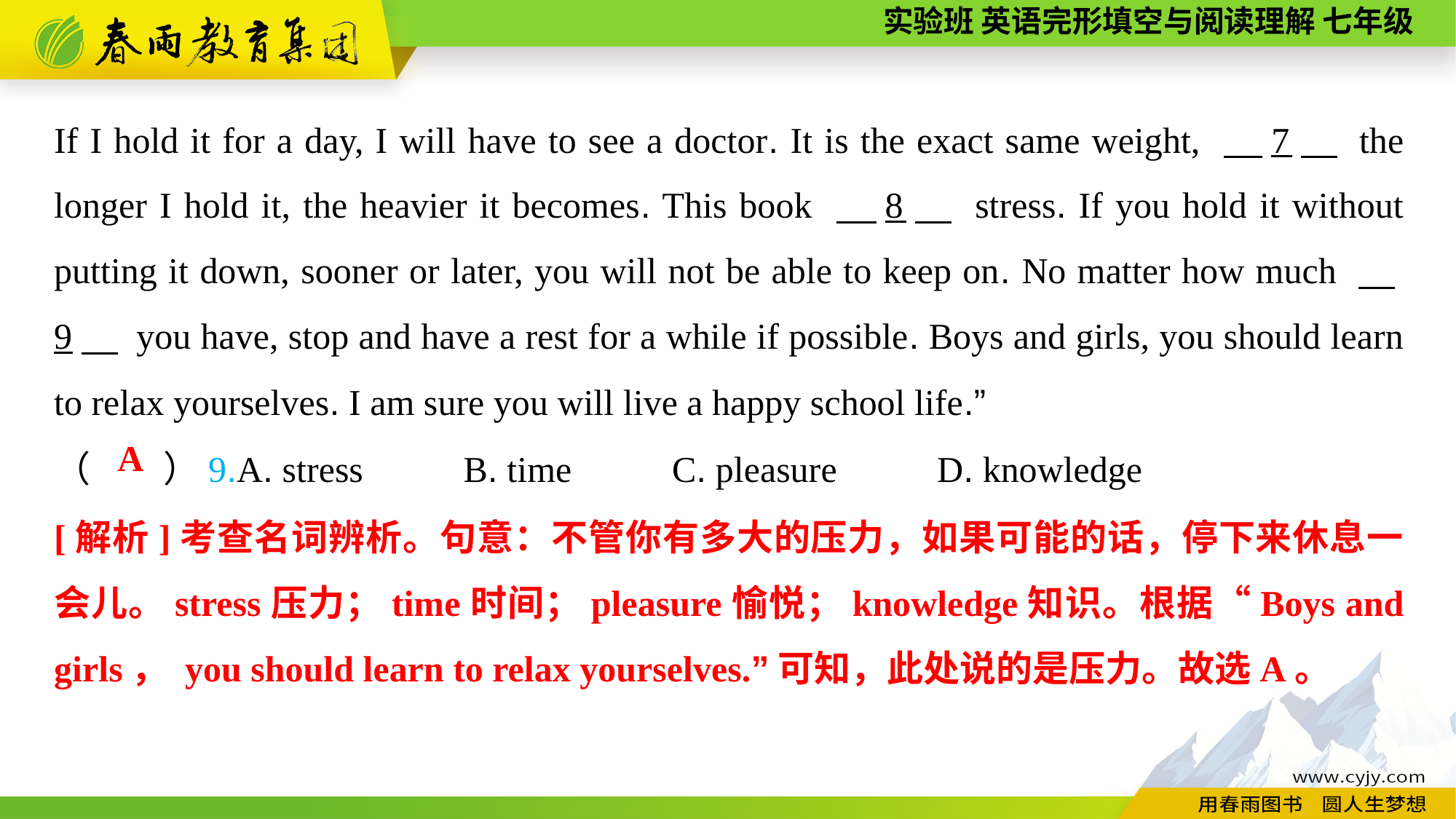

If I hold it for a day, I will have to see a doctor. It is the exact same weight, 　7　 the longer I hold it, the heavier it becomes. This book 　8　 stress. If you hold it without putting it down, sooner or later, you will not be able to keep on. No matter how much 　9　 you have, stop and have a rest for a while if possible. Boys and girls, you should learn to relax yourselves. I am sure you will live a happy school life.”
（　　）9.A. stress           B. time           C. pleasure           D. knowledge
A
[解析]考查名词辨析。句意：不管你有多大的压力，如果可能的话，停下来休息一会儿。stress压力；time时间；pleasure愉悦；knowledge知识。根据“Boys and girls， you should learn to relax yourselves.”可知，此处说的是压力。故选A。